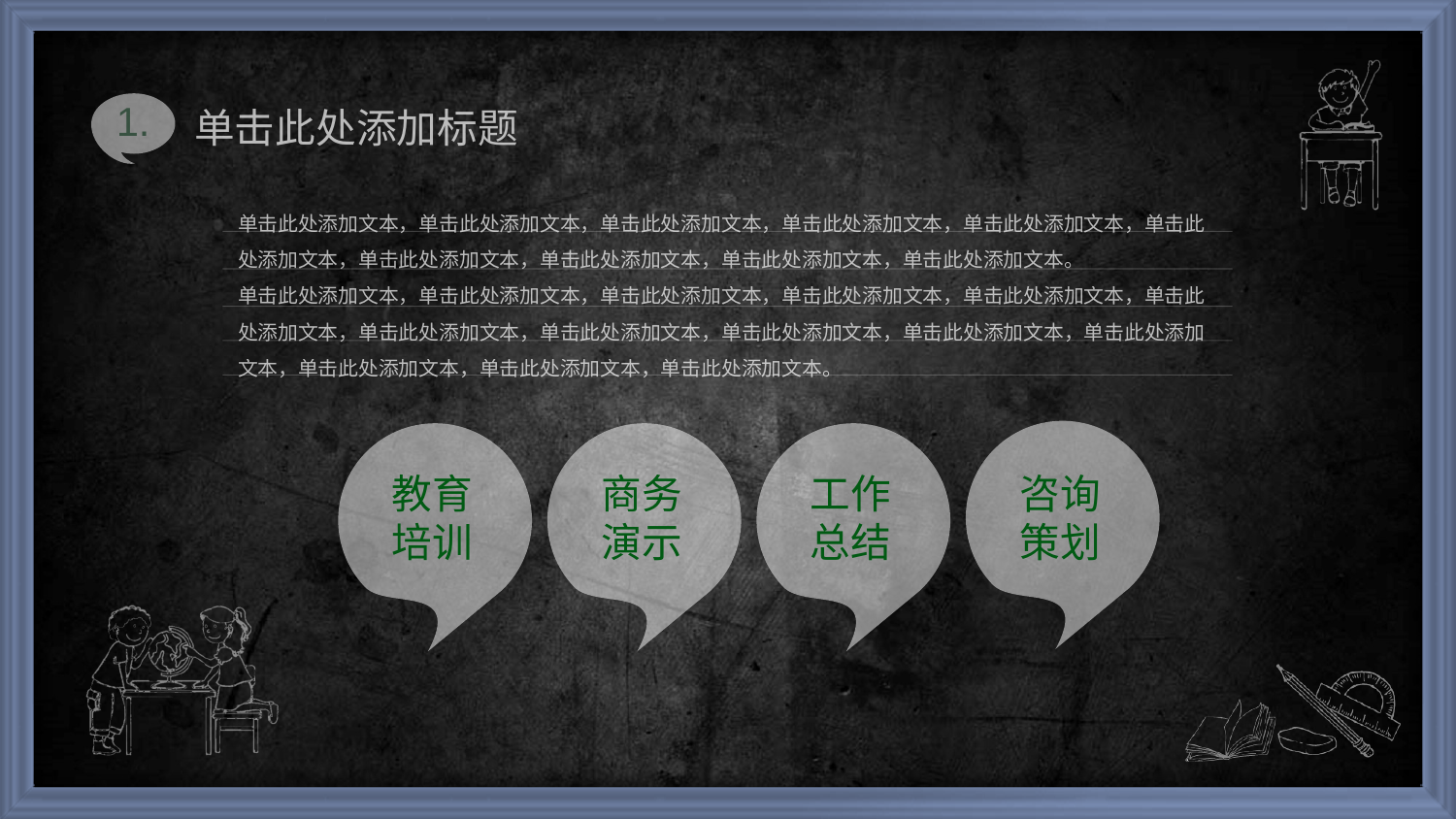

# 单击此处添加标题
单击此处添加文本，单击此处添加文本，单击此处添加文本，单击此处添加文本，单击此处添加文本，单击此处添加文本，单击此处添加文本，单击此处添加文本，单击此处添加文本，单击此处添加文本。
单击此处添加文本，单击此处添加文本，单击此处添加文本，单击此处添加文本，单击此处添加文本，单击此处添加文本，单击此处添加文本，单击此处添加文本，单击此处添加文本，单击此处添加文本，单击此处添加文本，单击此处添加文本，单击此处添加文本，单击此处添加文本。

咨询策划

教育培训

商务演示

工作总结